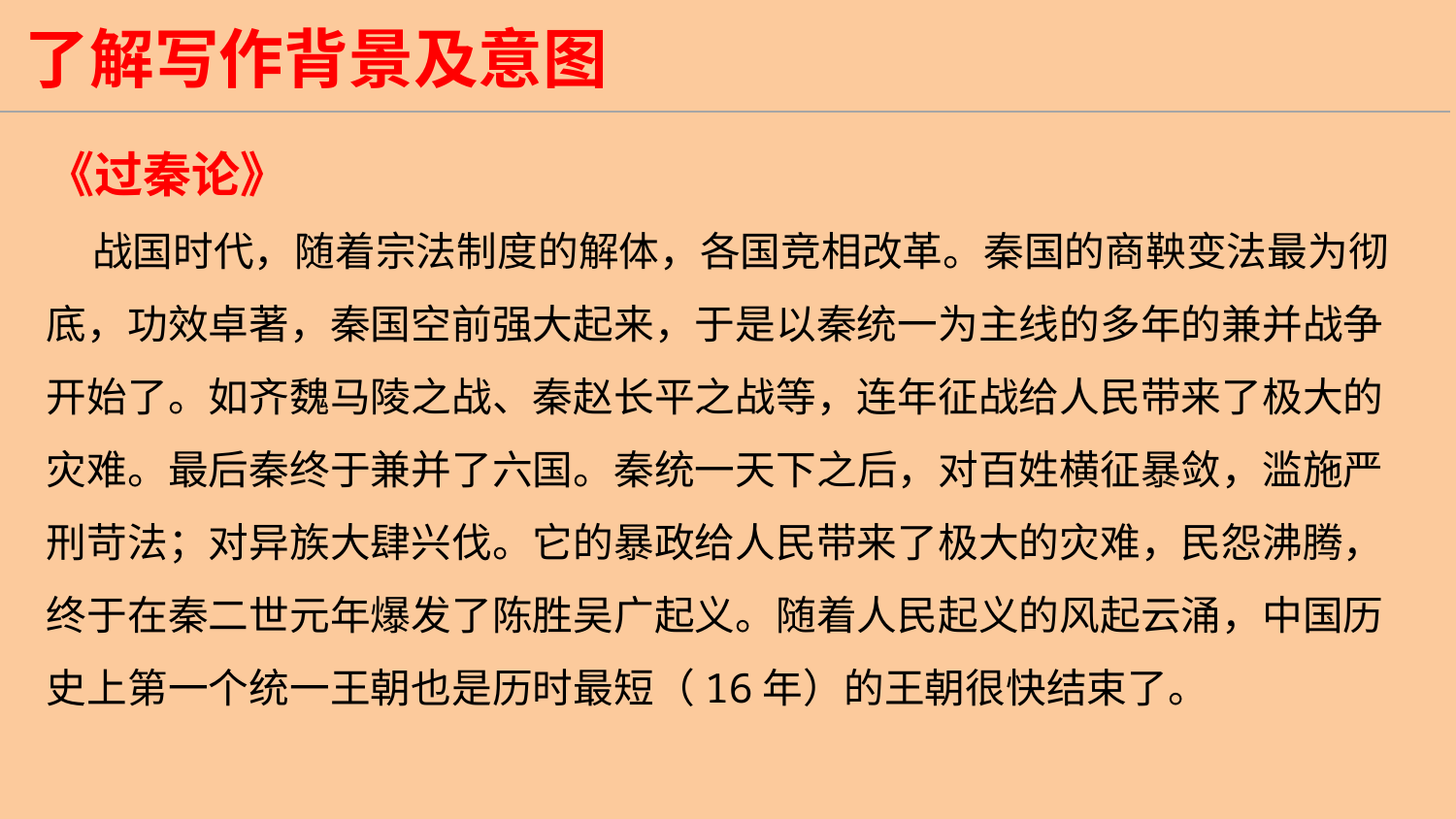

了解写作背景及意图
《过秦论》
    战国时代，随着宗法制度的解体，各国竞相改革。秦国的商鞅变法最为彻底，功效卓著，秦国空前强大起来，于是以秦统一为主线的多年的兼并战争开始了。如齐魏马陵之战、秦赵长平之战等，连年征战给人民带来了极大的灾难。最后秦终于兼并了六国。秦统一天下之后，对百姓横征暴敛，滥施严刑苛法；对异族大肆兴伐。它的暴政给人民带来了极大的灾难，民怨沸腾，终于在秦二世元年爆发了陈胜吴广起义。随着人民起义的风起云涌，中国历史上第一个统一王朝也是历时最短（16年）的王朝很快结束了。